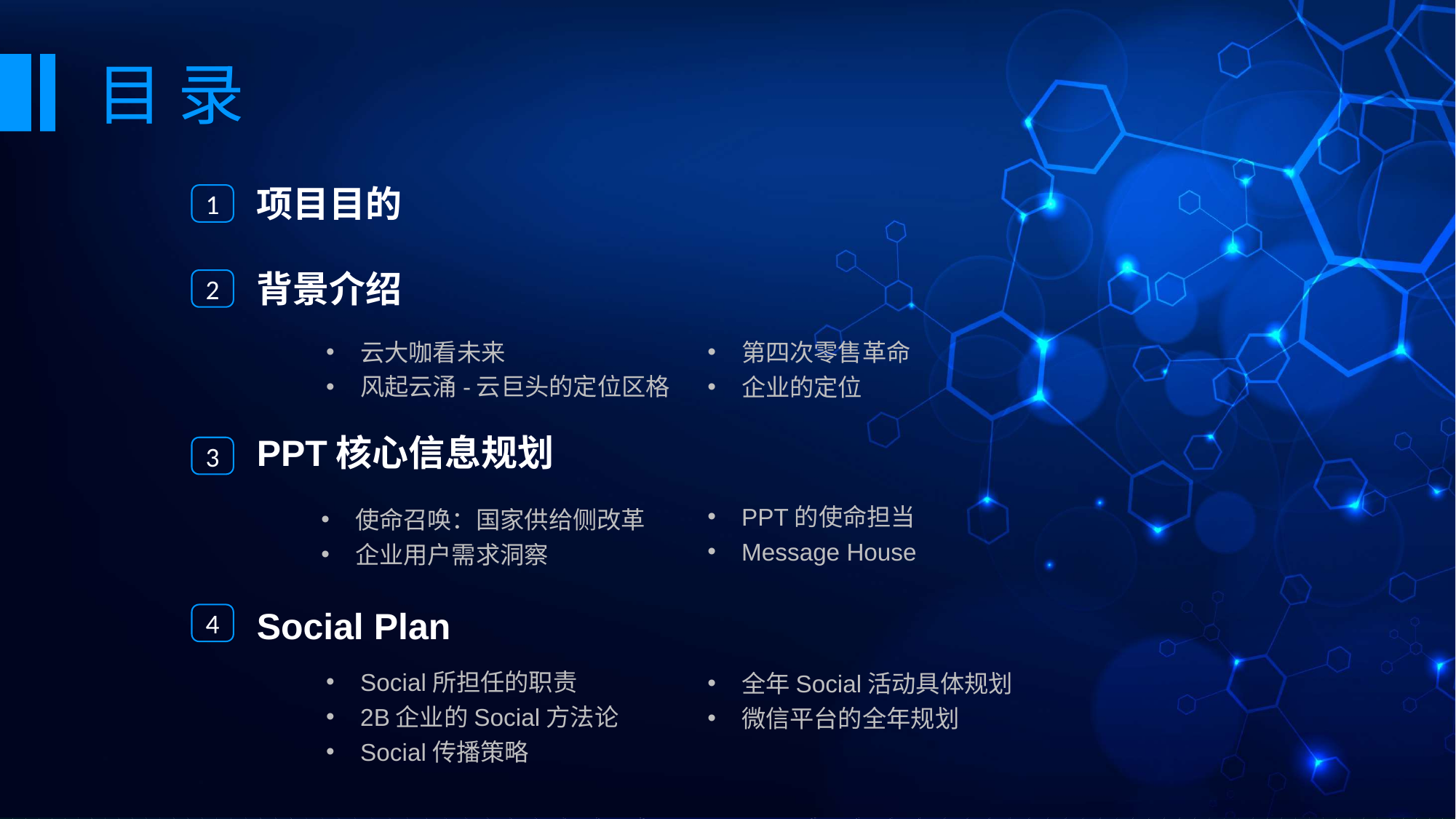

目 录
项目目的
1
背景介绍
2
云大咖看未来
风起云涌-云巨头的定位区格
第四次零售革命
企业的定位
PPT核心信息规划
3
PPT的使命担当
Message House
使命召唤：国家供给侧改革
企业用户需求洞察
Social Plan
4
Social所担任的职责
2B企业的Social方法论
Social传播策略
全年Social活动具体规划
微信平台的全年规划